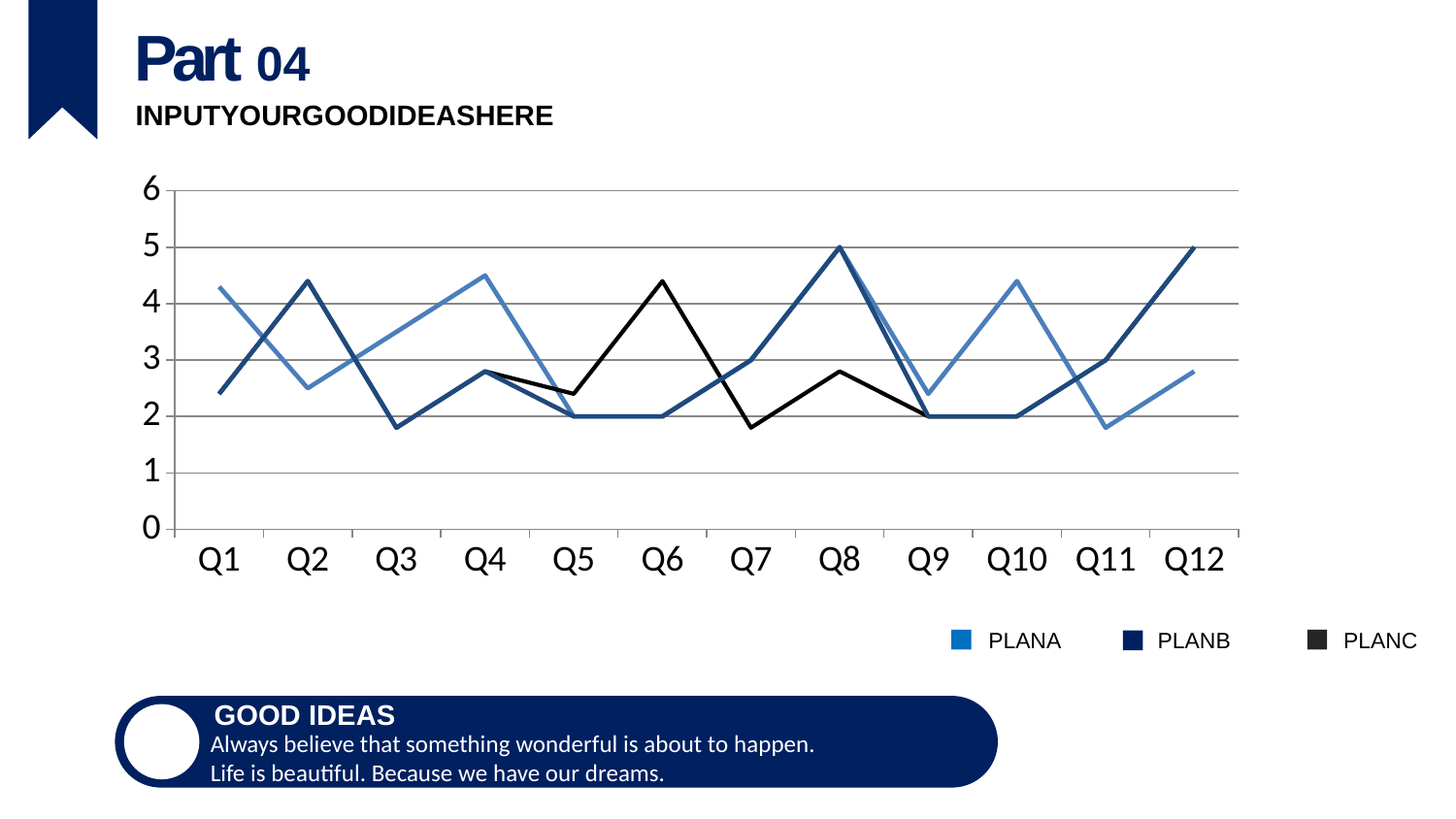

Part 04
INPUTYOURGOODIDEASHERE

### Chart

| Category | 系列 1 | 系列 2 | 系列 3 |
|---|---|---|---|
| Q1 | 4.3 | 2.4 | 2.4 |
| Q2 | 2.5 | 4.4 | 4.4 |
| Q3 | 3.5 | 1.8 | 1.8 |
| Q4 | 4.5 | 2.8 | 2.8 |
| Q5 | 2.0 | 2.4 | 2.0 |
| Q6 | 2.0 | 4.4 | 2.0 |
| Q7 | 3.0 | 1.8 | 3.0 |
| Q8 | 5.0 | 2.8 | 5.0 |
| Q9 | 2.4 | 2.0 | 2.0 |
| Q10 | 4.4 | 2.0 | 2.0 |
| Q11 | 1.8 | 3.0 | 3.0 |
| Q12 | 2.8 | 5.0 | 5.0 |
PLANC
PLANA
PLANB

GOOD IDEAS

Always believe that something wonderful is about to happen.
Life is beautiful. Because we have our dreams.